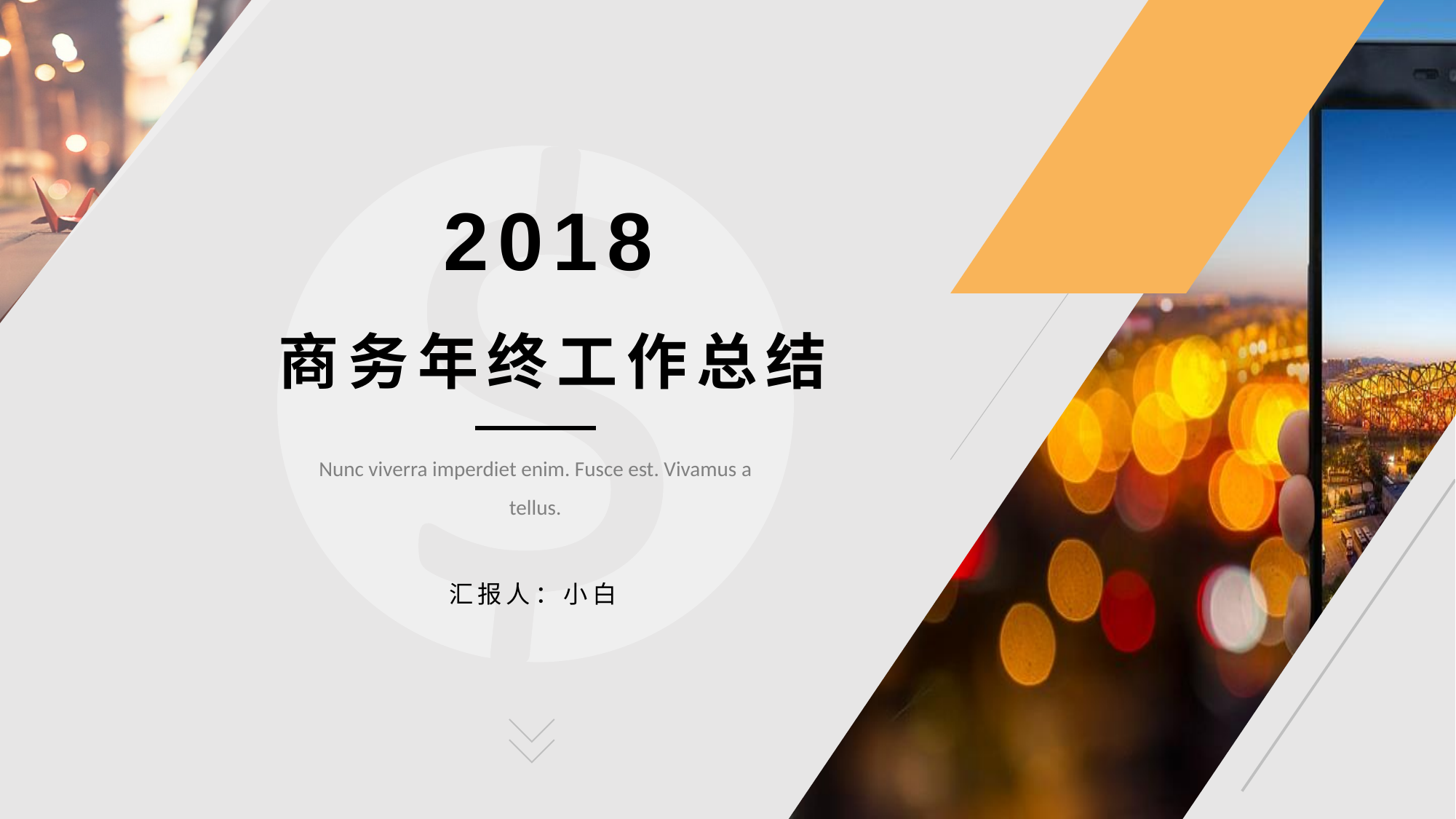

# 2018 商务年终工作总结

Nunc viverra imperdiet enim. Fusce est. Vivamus a tellus.

汇报人：小白